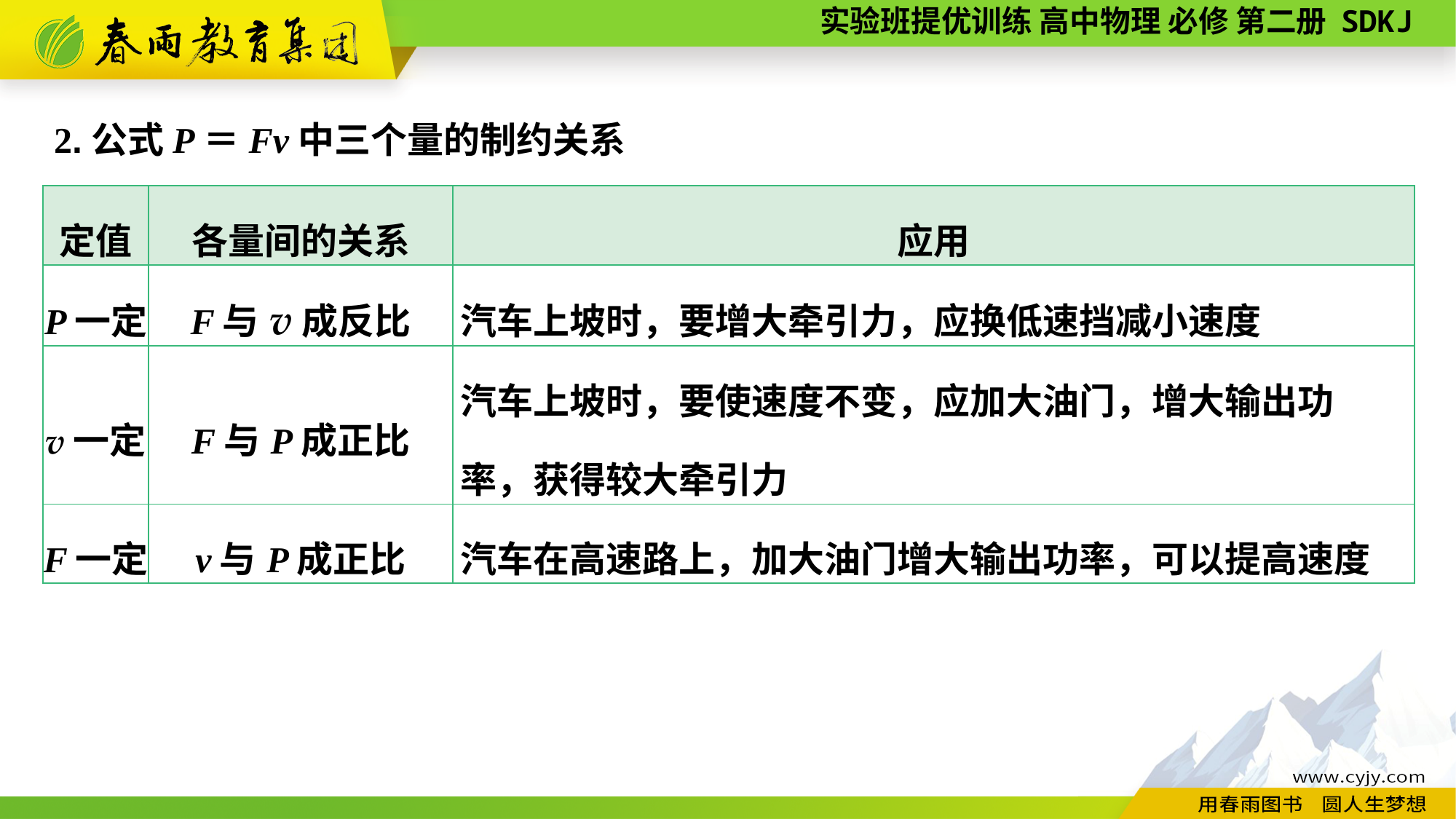

2.公式P＝Fv中三个量的制约关系
| 定值 | 各量间的关系 | 应用 |
| --- | --- | --- |
| P一定 | F与v成反比 | 汽车上坡时，要增大牵引力，应换低速挡减小速度 |
| v一定 | F与P成正比 | 汽车上坡时，要使速度不变，应加大油门，增大输出功率，获得较大牵引力 |
| F一定 | v与P成正比 | 汽车在高速路上，加大油门增大输出功率，可以提高速度 |